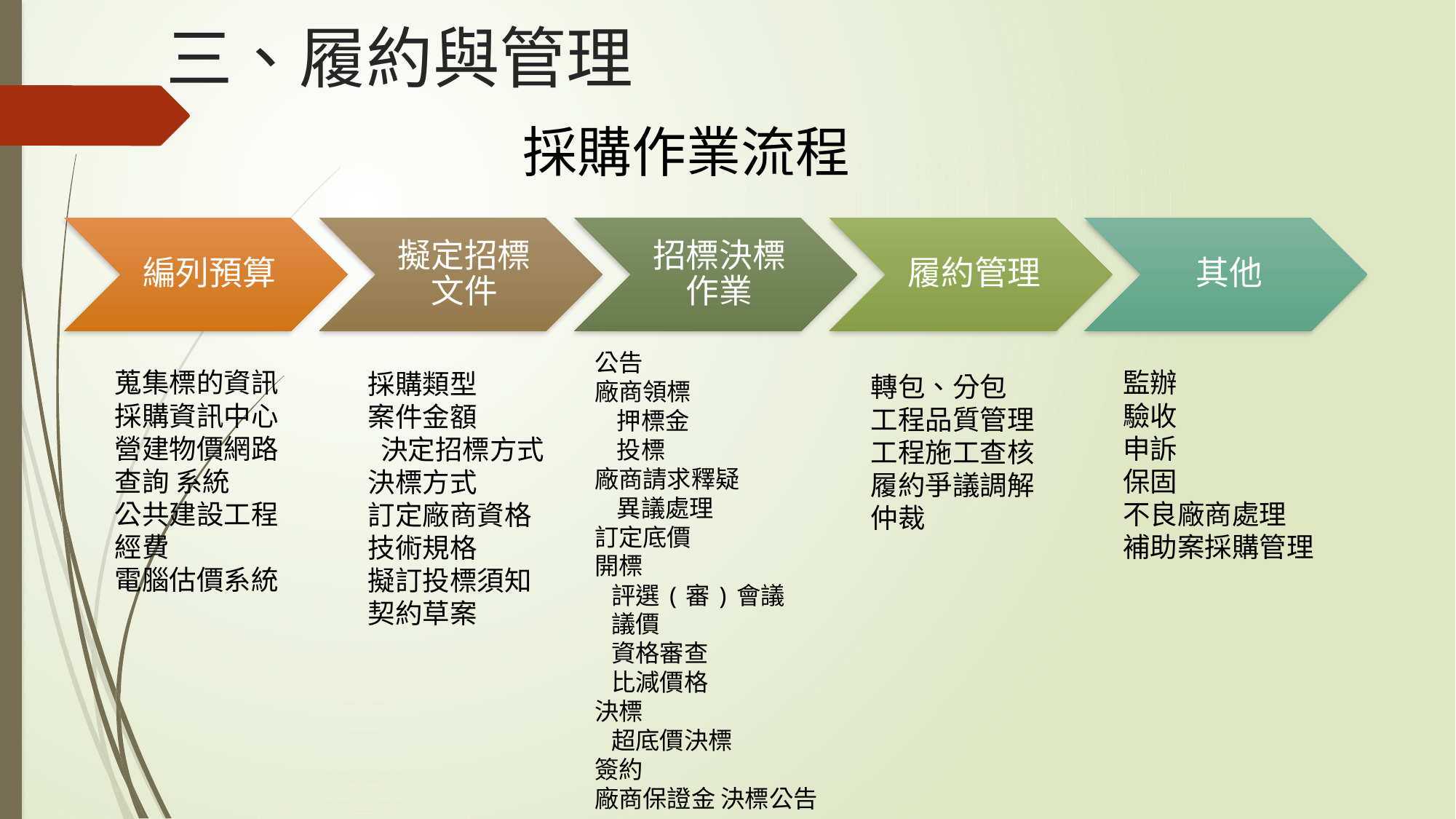

# 三、履約與管理
採購作業流程
編列預算
擬定招標文件
招標決標作業
履約管理
其他
公告
廠商領標
   押標金
   投標
廠商請求釋疑
   異議處理
訂定底價
開標
  評選(審)會議
  議價
  資格審查
  比減價格
決標
  超底價決標
簽約
廠商保證金 決標公告
蒐集標的資訊 採購資訊中心 營建物價網路查詢 系統
公共建設工程經費
電腦估價系統
監辦
驗收
申訴
保固
不良廠商處理
補助案採購管理
採購類型
案件金額
 決定招標方式
決標方式
訂定廠商資格
技術規格
擬訂投標須知 契約草案
轉包、分包
工程品質管理
工程施工查核
履約爭議調解
仲裁